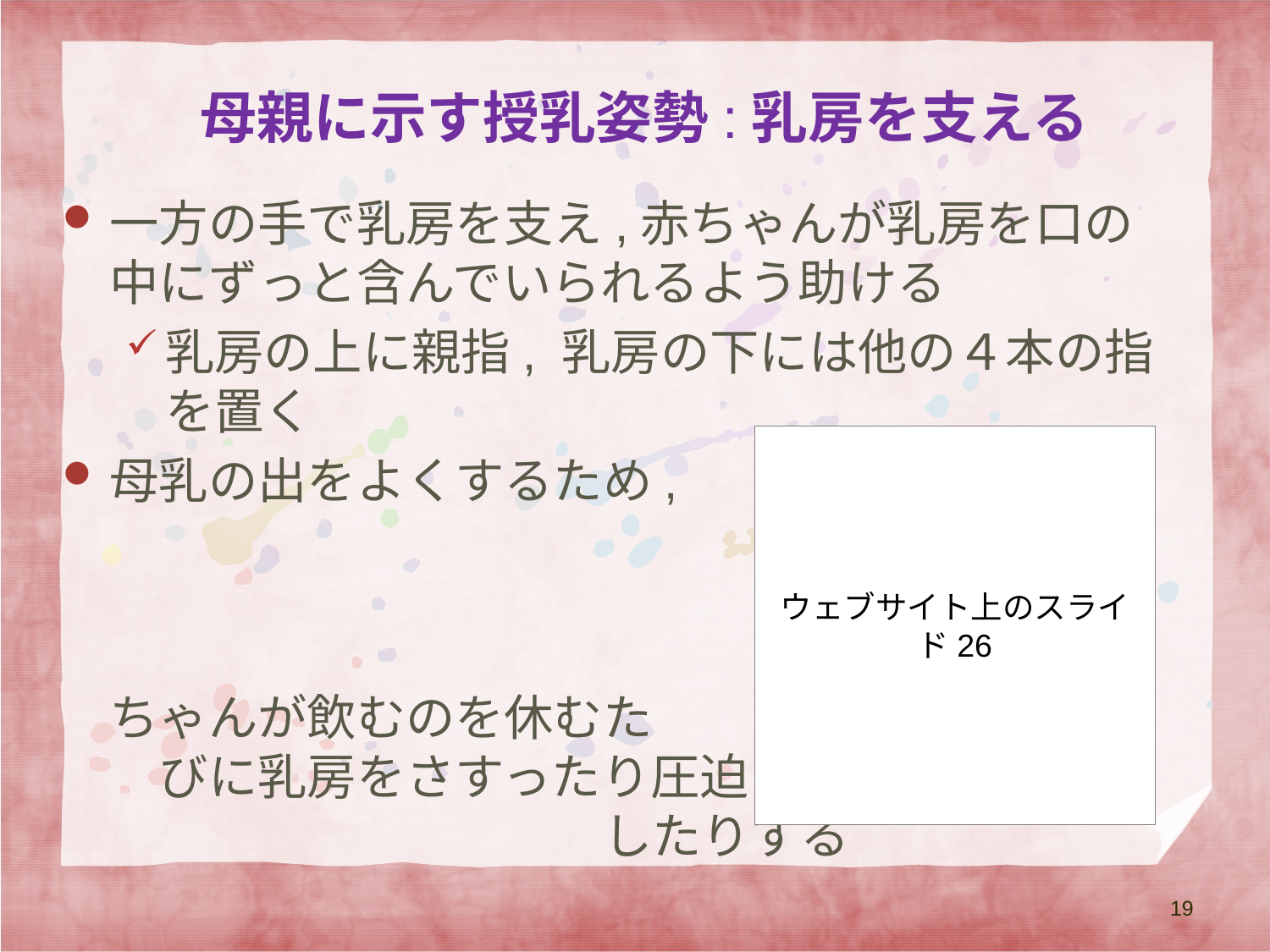

# 母親に示す授乳姿勢:乳房を支える
一方の手で乳房を支え,赤ちゃんが乳房を口の中にずっと含んでいられるよう助ける
乳房の上に親指, 乳房の下には他の４本の指を置く
母乳の出をよくするため,																							　　　　　　　　　　　　赤ちゃんが飲むのを休むた　　　　　　　　　　　びに乳房をさすったり圧迫　　　　　　　　　　　　　　　　　　したりする
ウェブサイト上のスライド26
19